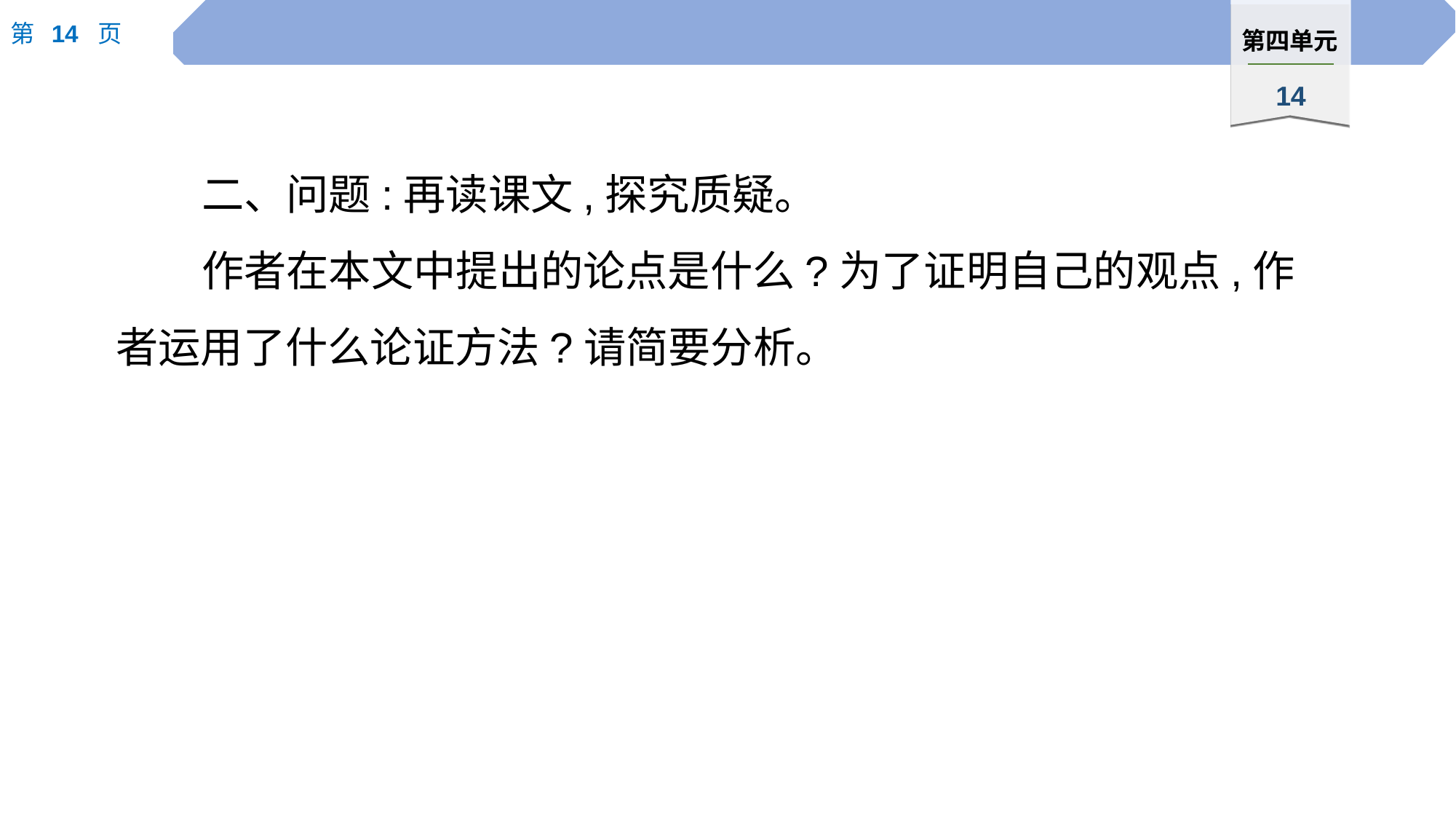

二、问题:再读课文,探究质疑。
作者在本文中提出的论点是什么?为了证明自己的观点,作者运用了什么论证方法?请简要分析。